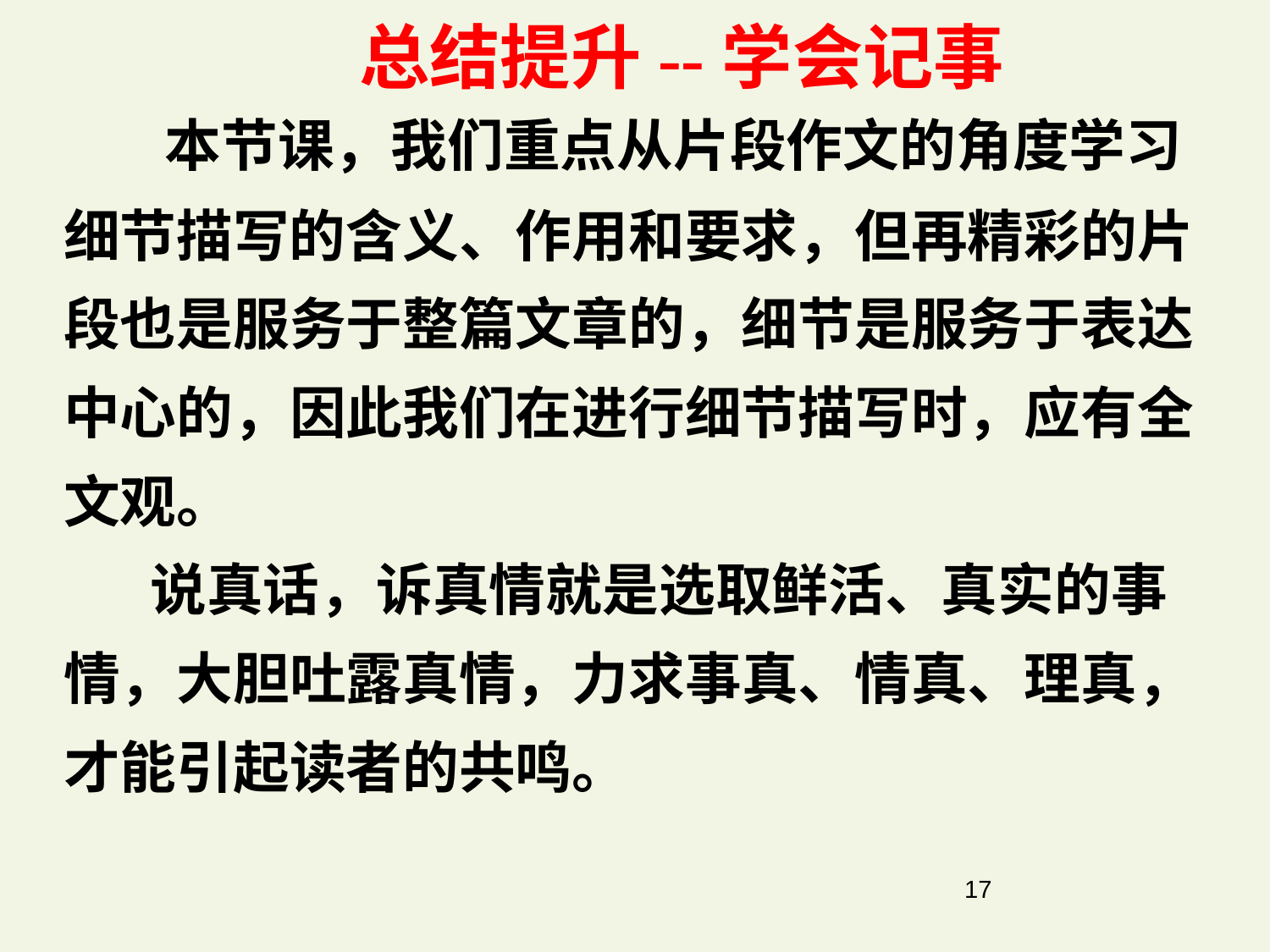

总结提升--学会记事
      本节课，我们重点从片段作文的角度学习细节描写的含义、作用和要求，但再精彩的片段也是服务于整篇文章的，细节是服务于表达中心的，因此我们在进行细节描写时，应有全文观。
           说真话，诉真情就是选取鲜活、真实的事情，大胆吐露真情，力求事真、情真、理真，才能引起读者的共鸣。
17